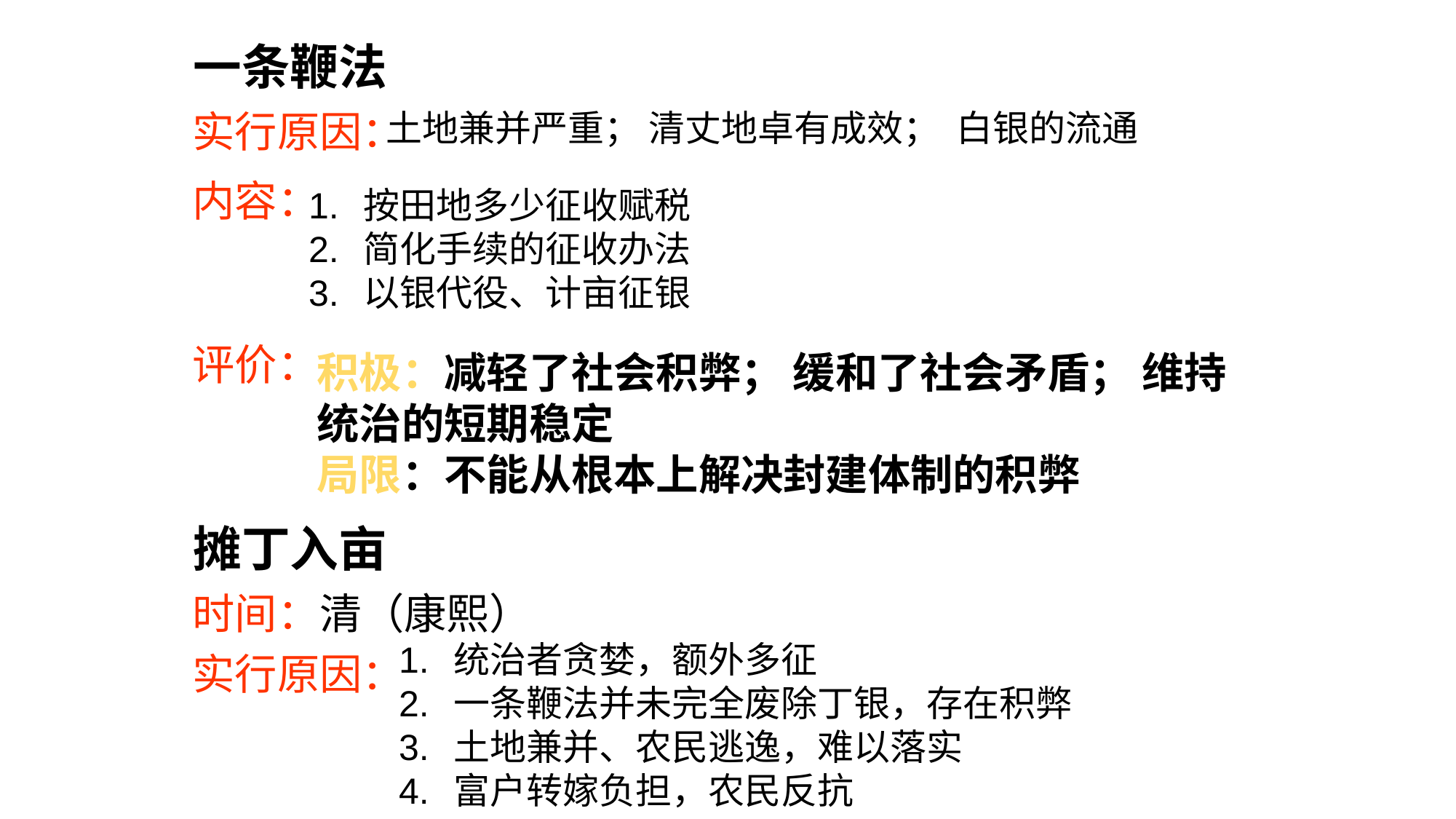

一条鞭法
实行原因：
土地兼并严重； 清丈地卓有成效；  白银的流通
内容：
按田地多少征收赋税
简化手续的征收办法
以银代役、计亩征银
评价：
积极：减轻了社会积弊； 缓和了社会矛盾； 维持统治的短期稳定
局限：不能从根本上解决封建体制的积弊
摊丁入亩
时间：清（康熙）
统治者贪婪，额外多征
一条鞭法并未完全废除丁银，存在积弊
土地兼并、农民逃逸，难以落实
富户转嫁负担，农民反抗
实行原因：